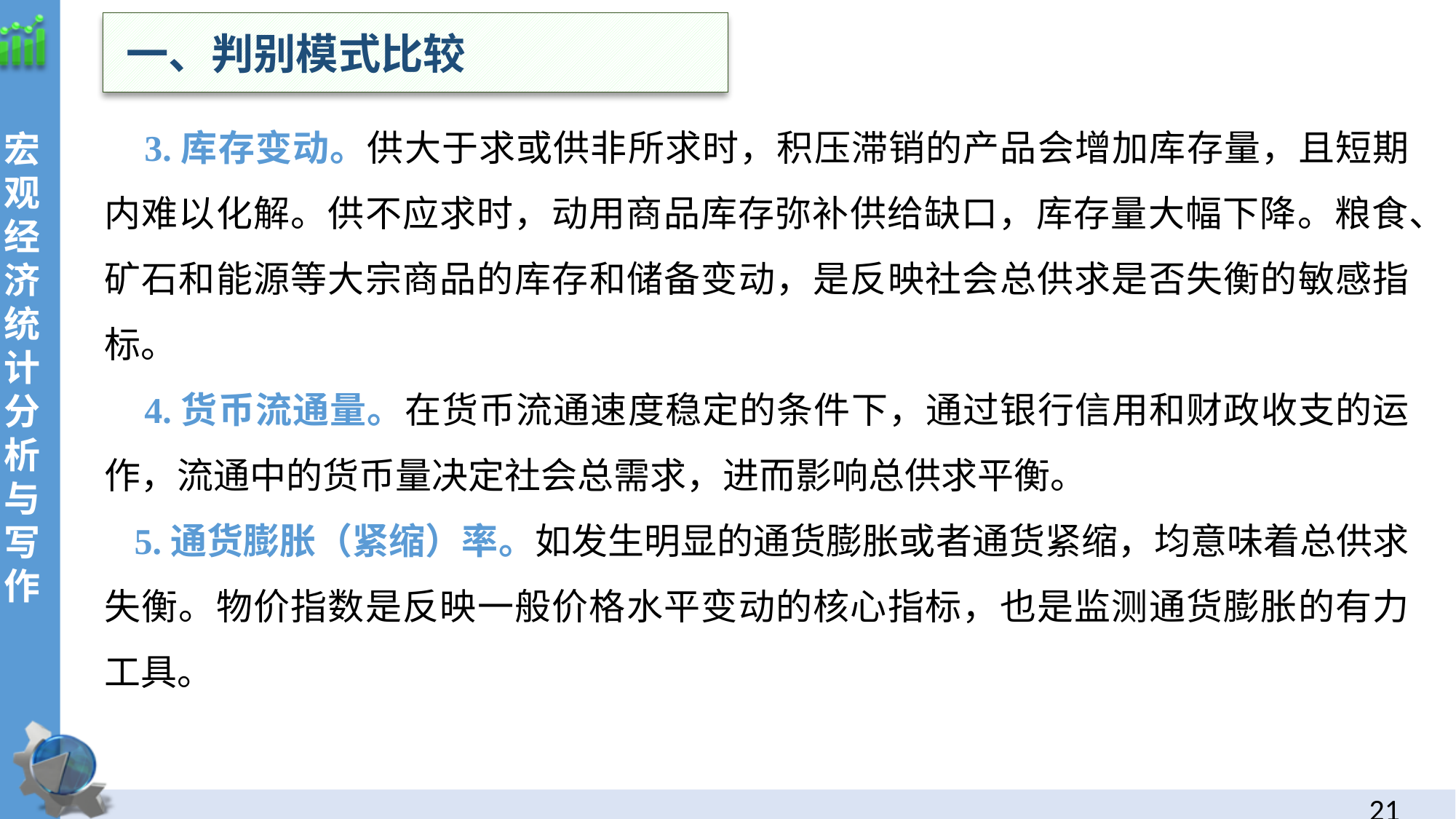

一、判别模式比较
 3.库存变动。供大于求或供非所求时，积压滞销的产品会增加库存量，且短期内难以化解。供不应求时，动用商品库存弥补供给缺口，库存量大幅下降。粮食、矿石和能源等大宗商品的库存和储备变动，是反映社会总供求是否失衡的敏感指标。
 4.货币流通量。在货币流通速度稳定的条件下，通过银行信用和财政收支的运作，流通中的货币量决定社会总需求，进而影响总供求平衡。
5.通货膨胀（紧缩）率。如发生明显的通货膨胀或者通货紧缩，均意味着总供求失衡。物价指数是反映一般价格水平变动的核心指标，也是监测通货膨胀的有力工具。

21